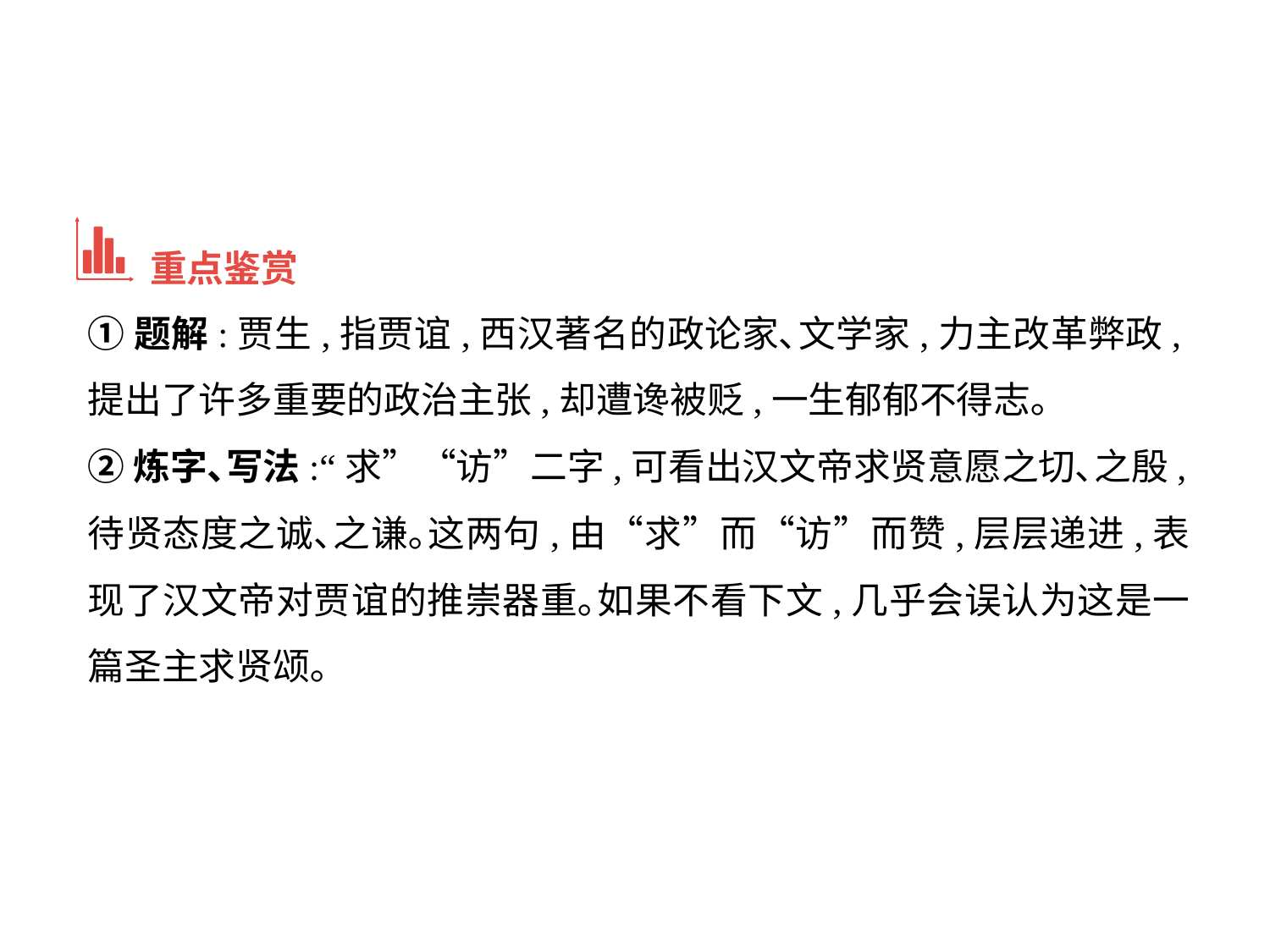

重点鉴赏
①题解:贾生,指贾谊,西汉著名的政论家､文学家,力主改革弊政,提出了许多重要的政治主张,却遭谗被贬,一生郁郁不得志｡
②炼字､写法:“求”“访”二字,可看出汉文帝求贤意愿之切､之殷,待贤态度之诚､之谦｡这两句,由“求”而“访”而赞,层层递进,表现了汉文帝对贾谊的推崇器重｡如果不看下文,几乎会误认为这是一篇圣主求贤颂｡